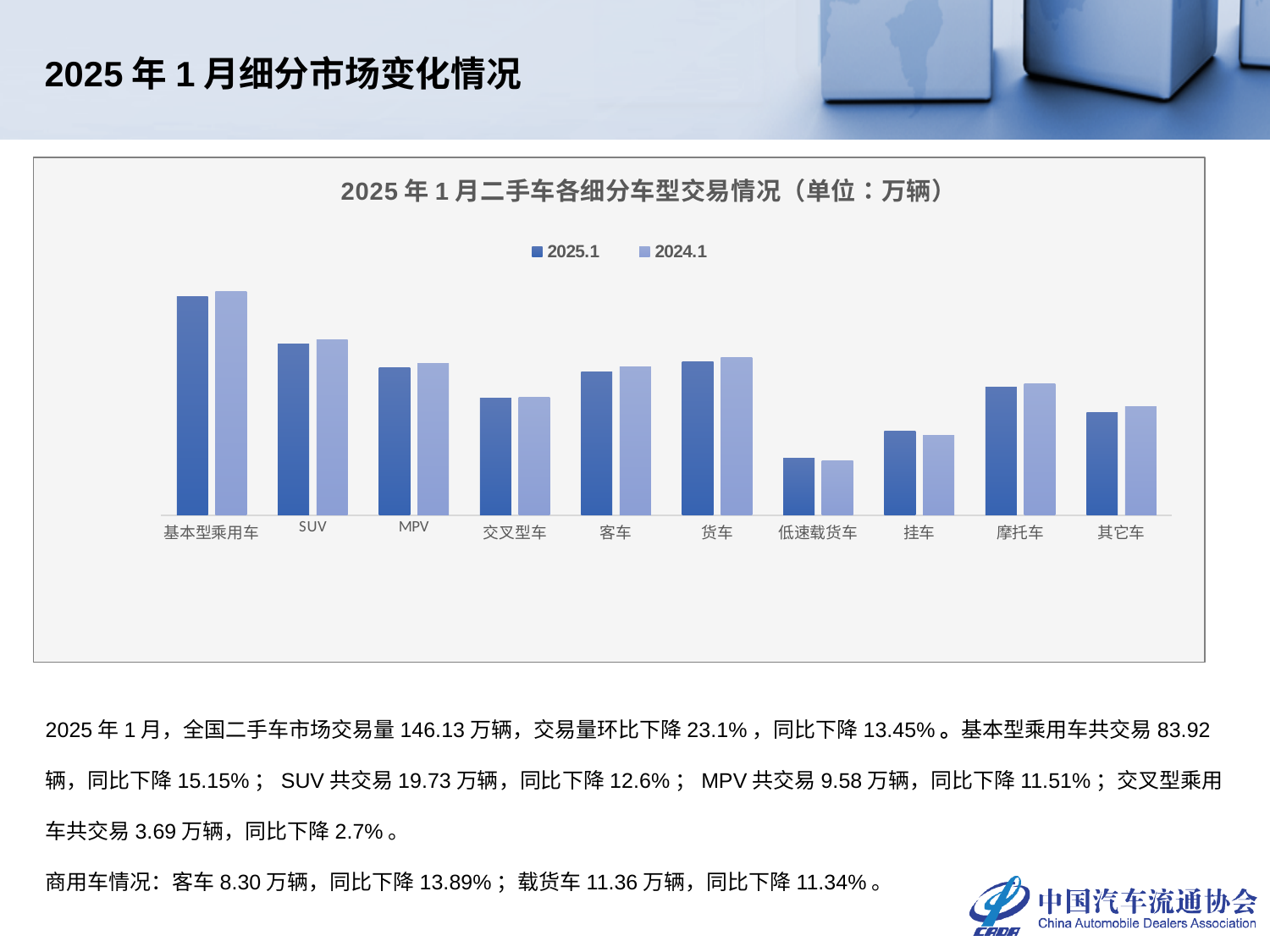

2025年1月细分市场变化情况

### Chart: 2025年1月二手车各细分车型交易情况（单位：万辆）

| Category | 2025.1 | 2024.1 |
|---|---|---|
| 基本型乘用车 | 83.9223 | 98.9085 |
| SUV | 19.733 | 22.5766 |
| MPV | 9.5795 | 10.8256 |
| 交叉型车 | 3.6947 | 3.7973 |
| 客车 | 8.3045 | 9.6441 |
| 货车 | 11.3617 | 12.8149 |
| 低速载货车 | 0.5845 | 0.5401 |
| 挂车 | 1.3237 | 1.1632 |
| 摩托车 | 5.224 | 5.7434 |
| 其它车 | 2.3976 | 2.8229 |
2025年1月，全国二手车市场交易量146.13万辆，交易量环比下降23.1%，同比下降13.45%。基本型乘用车共交易83.92辆，同比下降15.15%；SUV共交易19.73万辆，同比下降12.6%；MPV共交易9.58万辆，同比下降11.51%；交叉型乘用车共交易3.69万辆，同比下降2.7%。
商用车情况：客车8.30万辆，同比下降13.89%；载货车11.36万辆，同比下降11.34%。